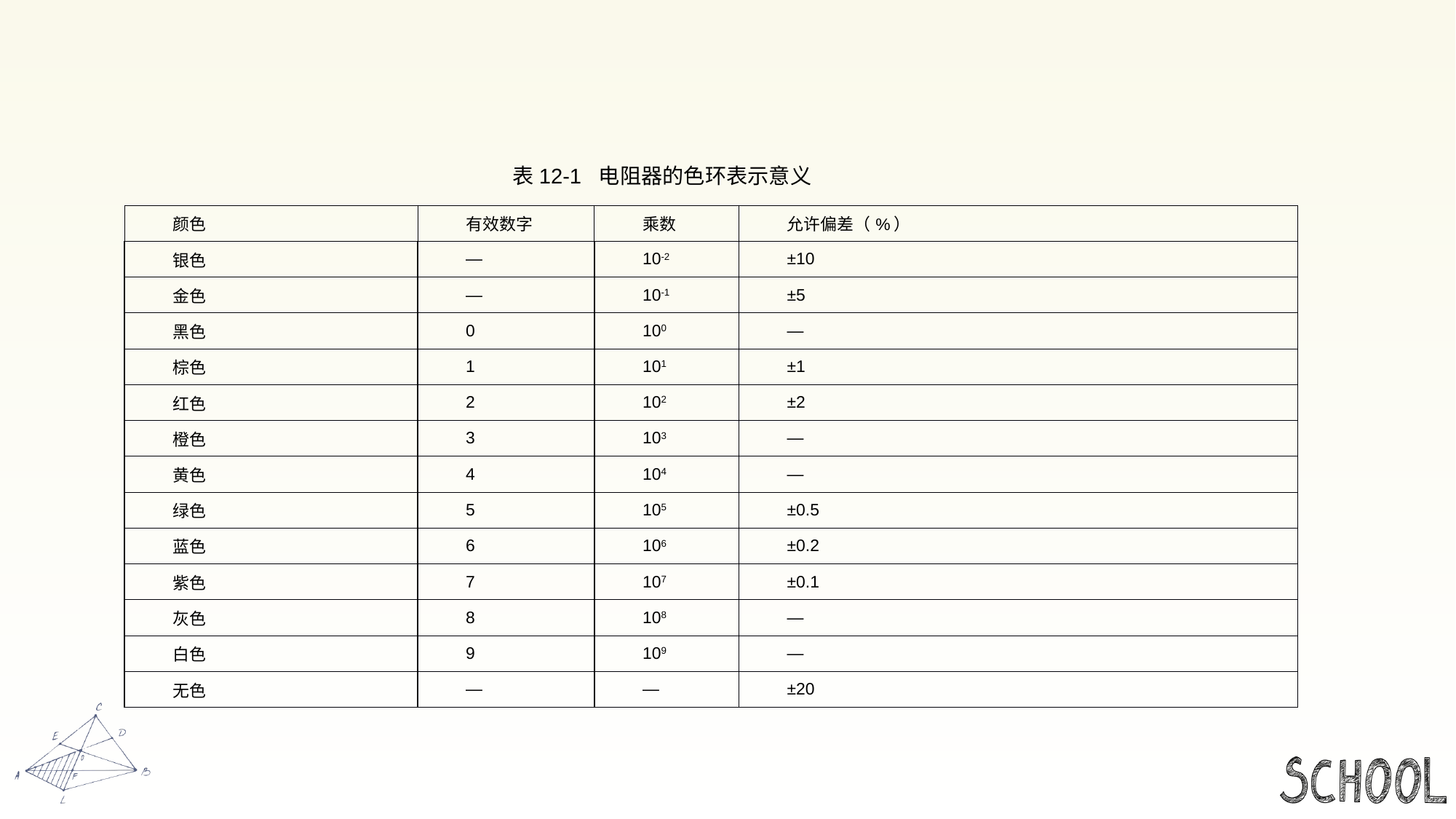

#

                                                      表12-1  电阻器的色环表示意义

| 颜色 | 有效数字 | 乘数 | 允许偏差（%） |
| --- | --- | --- | --- |
| 银色 | — | 10-2 | ±10 |
| 金色 | — | 10-1 | ±5 |
| 黑色 | 0 | 100 | — |
| 棕色 | 1 | 101 | ±1 |
| 红色 | 2 | 102 | ±2 |
| 橙色 | 3 | 103 | — |
| 黄色 | 4 | 104 | — |
| 绿色 | 5 | 105 | ±0.5 |
| 蓝色 | 6 | 106 | ±0.2 |
| 紫色 | 7 | 107 | ±0.1 |
| 灰色 | 8 | 108 | — |
| 白色 | 9 | 109 | — |
| 无色 | — | — | ±20 |